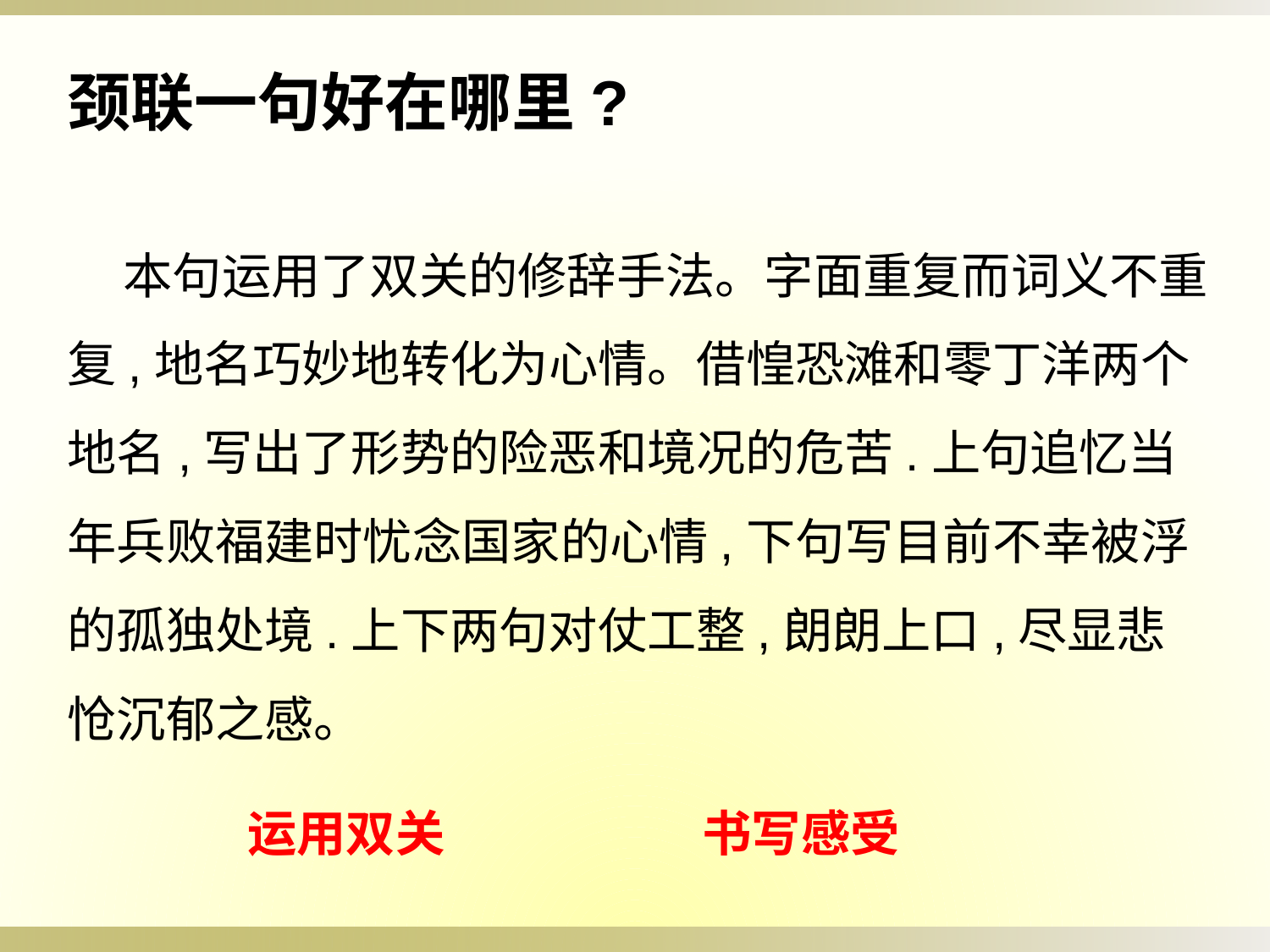

颈联一句好在哪里?

    本句运用了双关的修辞手法。字面重复而词义不重复,地名巧妙地转化为心情。借惶恐滩和零丁洋两个地名,写出了形势的险恶和境况的危苦.上句追忆当年兵败福建时忧念国家的心情,下句写目前不幸被浮的孤独处境.上下两句对仗工整,朗朗上口,尽显悲怆沉郁之感。
运用双关                       书写感受